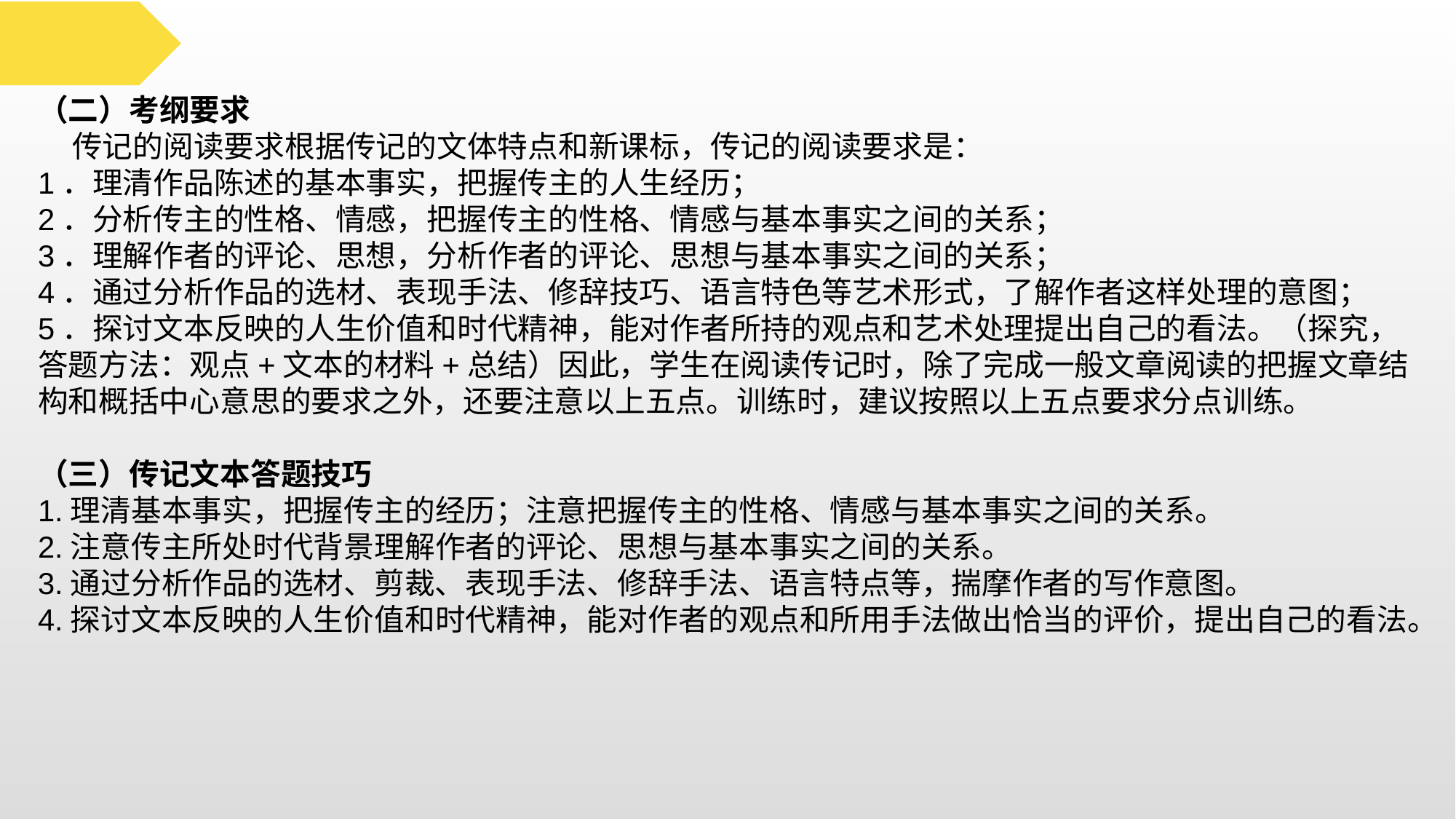

（二）考纲要求
    传记的阅读要求根据传记的文体特点和新课标，传记的阅读要求是：
1．理清作品陈述的基本事实，把握传主的人生经历；
2．分析传主的性格、情感，把握传主的性格、情感与基本事实之间的关系；
3．理解作者的评论、思想，分析作者的评论、思想与基本事实之间的关系；
4．通过分析作品的选材、表现手法、修辞技巧、语言特色等艺术形式，了解作者这样处理的意图；
5．探讨文本反映的人生价值和时代精神，能对作者所持的观点和艺术处理提出自己的看法。（探究，答题方法：观点+文本的材料+总结）因此，学生在阅读传记时，除了完成一般文章阅读的把握文章结构和概括中心意思的要求之外，还要注意以上五点。训练时，建议按照以上五点要求分点训练。

（三）传记文本答题技巧
1.理清基本事实，把握传主的经历；注意把握传主的性格、情感与基本事实之间的关系。
2.注意传主所处时代背景理解作者的评论、思想与基本事实之间的关系。
3.通过分析作品的选材、剪裁、表现手法、修辞手法、语言特点等，揣摩作者的写作意图。
4.探讨文本反映的人生价值和时代精神，能对作者的观点和所用手法做出恰当的评价，提出自己的看法。